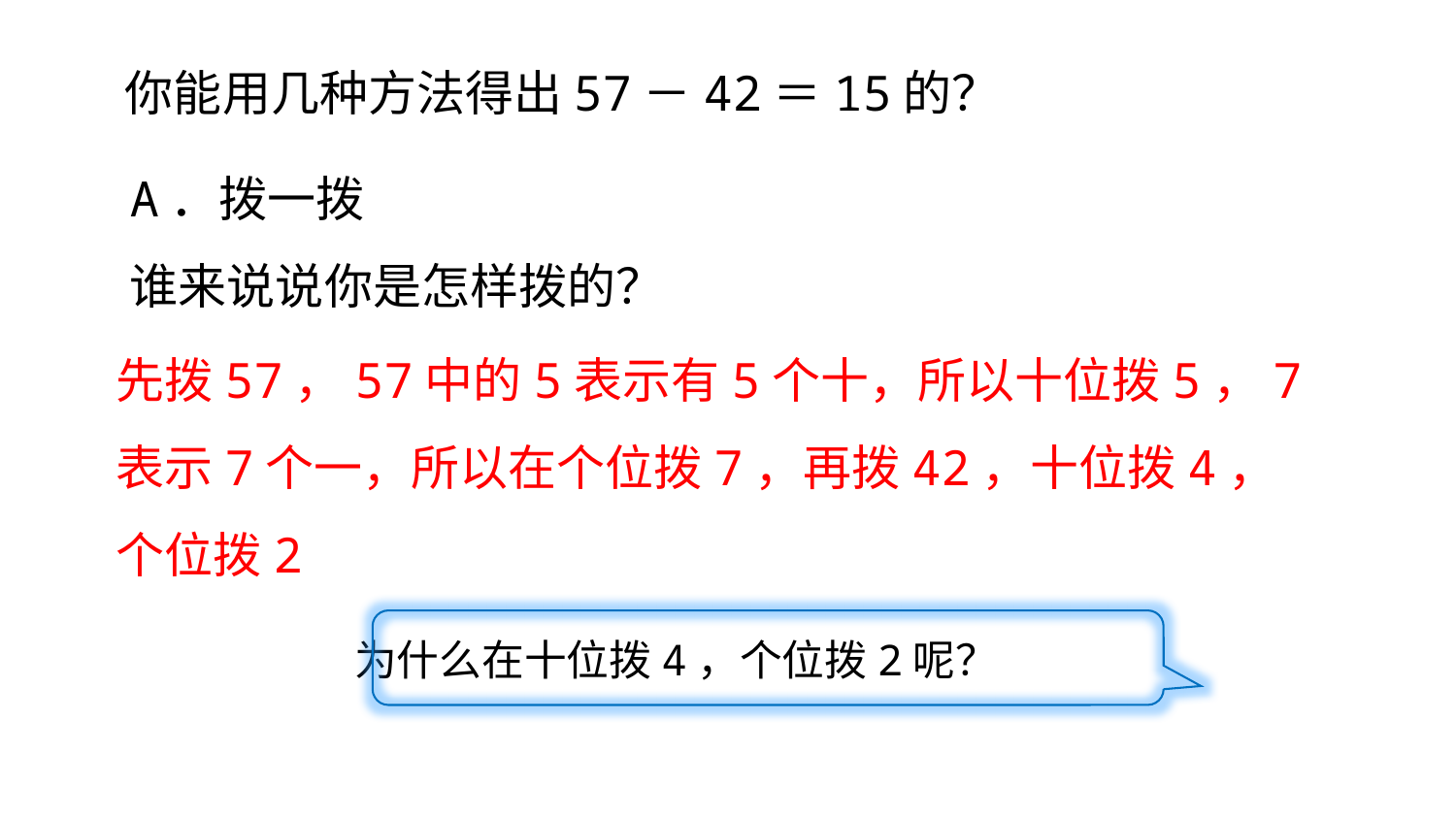

你能用几种方法得出57－42＝15的？
A．拨一拨
谁来说说你是怎样拨的？
先拨57，57中的5表示有5个十，所以十位拨5，7表示7个一，所以在个位拨7，再拨42，十位拨4，个位拨2

为什么在十位拨4，个位拨2呢？